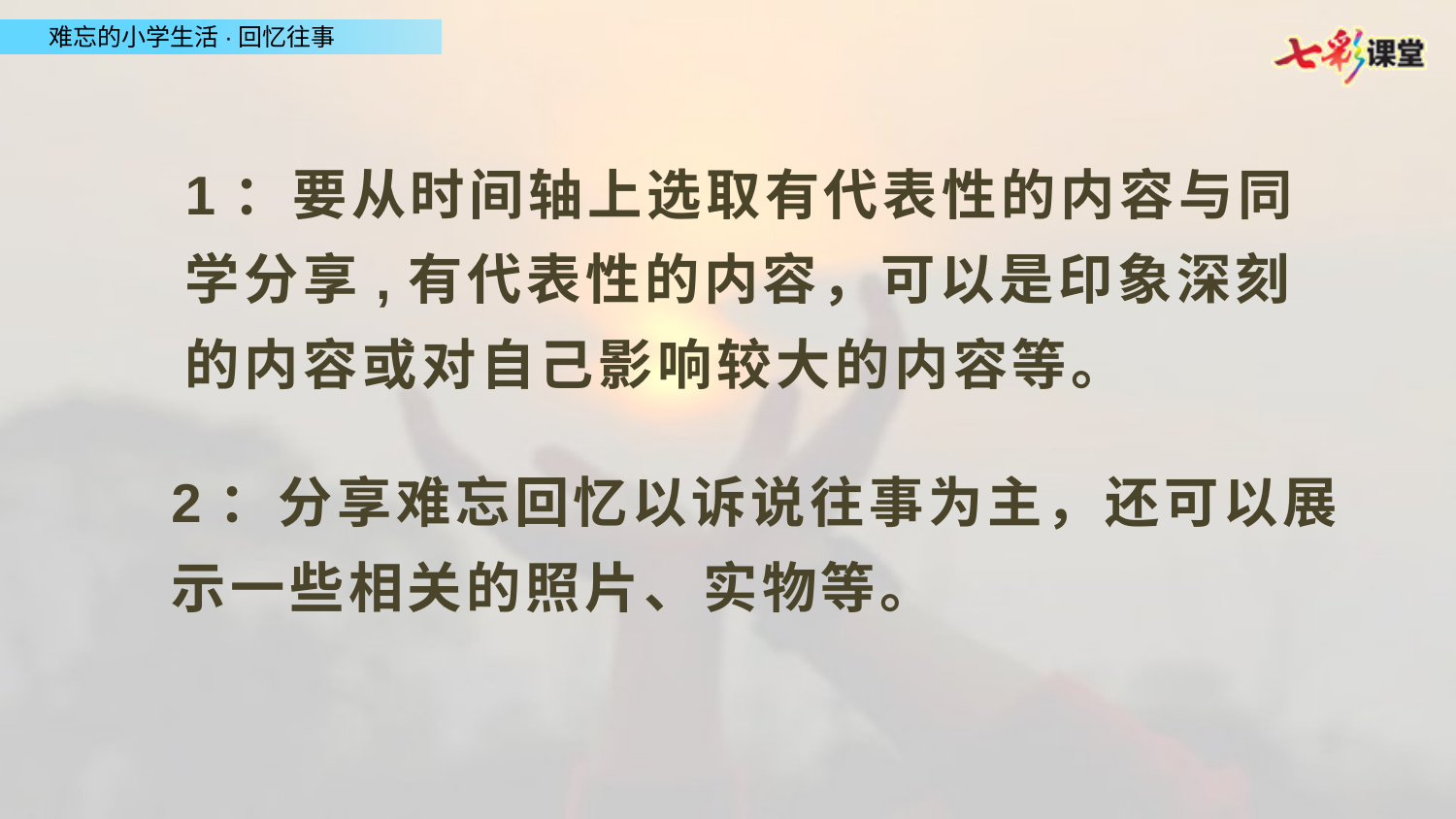

1：要从时间轴上选取有代表性的内容与同学分享,有代表性的内容，可以是印象深刻的内容或对自己影响较大的内容等。
2：分享难忘回忆以诉说往事为主，还可以展示一些相关的照片、实物等。